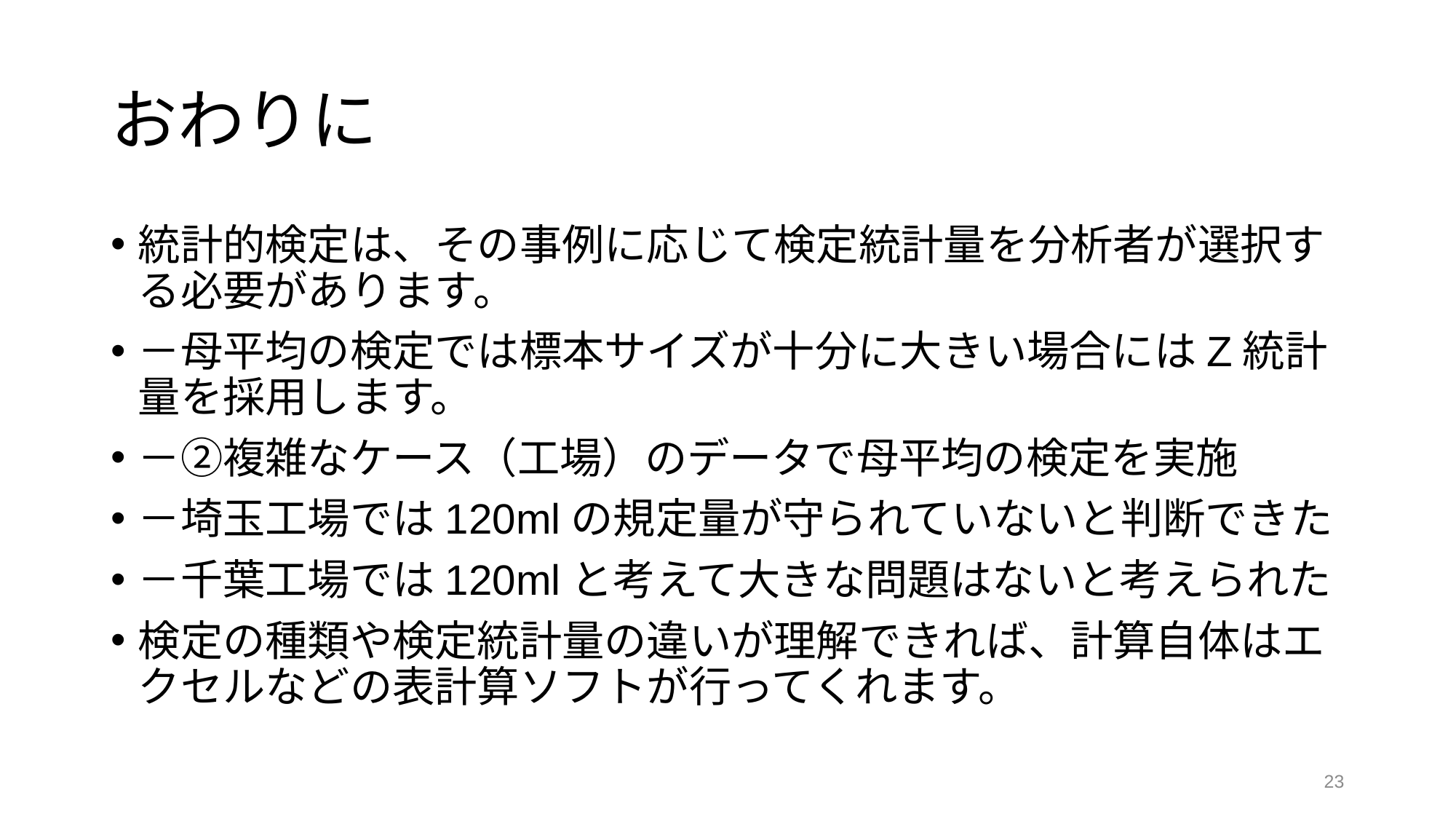

# おわりに
統計的検定は、その事例に応じて検定統計量を分析者が選択する必要があります。
－母平均の検定では標本サイズが十分に大きい場合にはZ統計量を採用します。
－②複雑なケース（工場）のデータで母平均の検定を実施
－埼玉工場では120mlの規定量が守られていないと判断できた
－千葉工場では120mlと考えて大きな問題はないと考えられた
検定の種類や検定統計量の違いが理解できれば、計算自体はエクセルなどの表計算ソフトが行ってくれます。
23